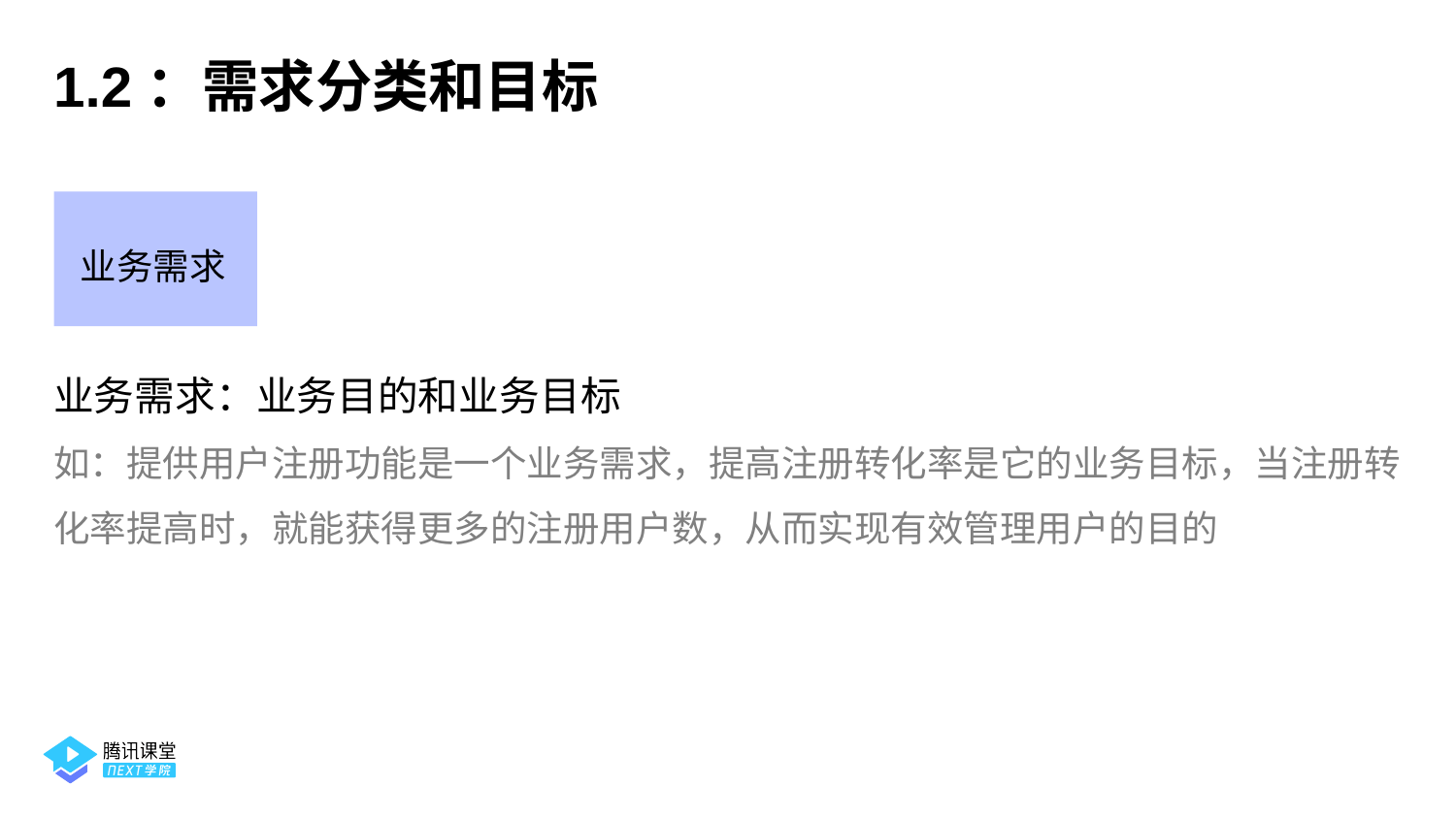

1.2：需求分类和目标

业务需求
业务需求：业务目的和业务目标
如：提供用户注册功能是一个业务需求，提高注册转化率是它的业务目标，当注册转化率提高时，就能获得更多的注册用户数，从而实现有效管理用户的目的